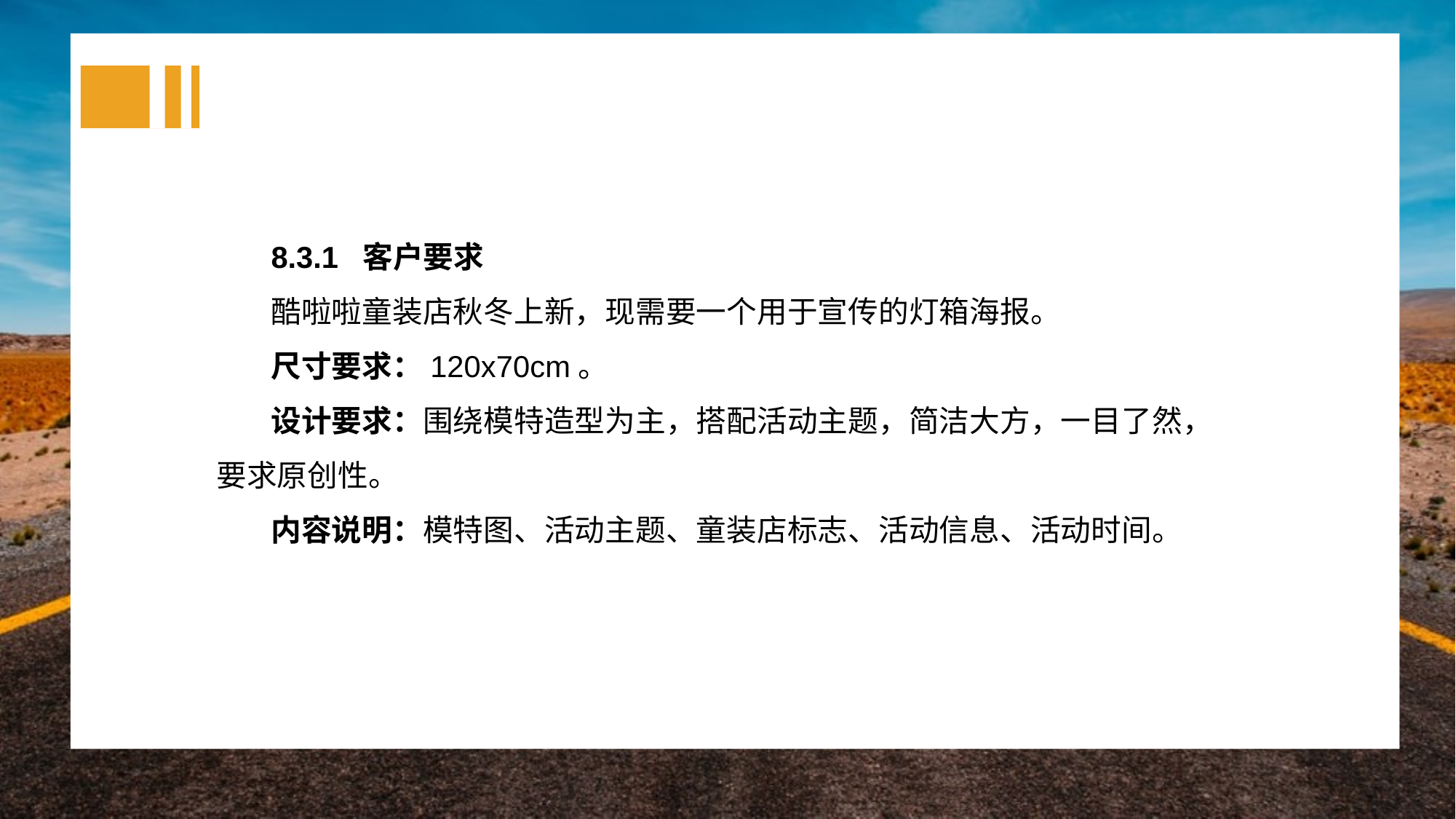

8.3.1  客户要求
酷啦啦童装店秋冬上新，现需要一个用于宣传的灯箱海报。
尺寸要求：120x70cm。
设计要求：围绕模特造型为主，搭配活动主题，简洁大方，一目了然，要求原创性。
内容说明：模特图、活动主题、童装店标志、活动信息、活动时间。